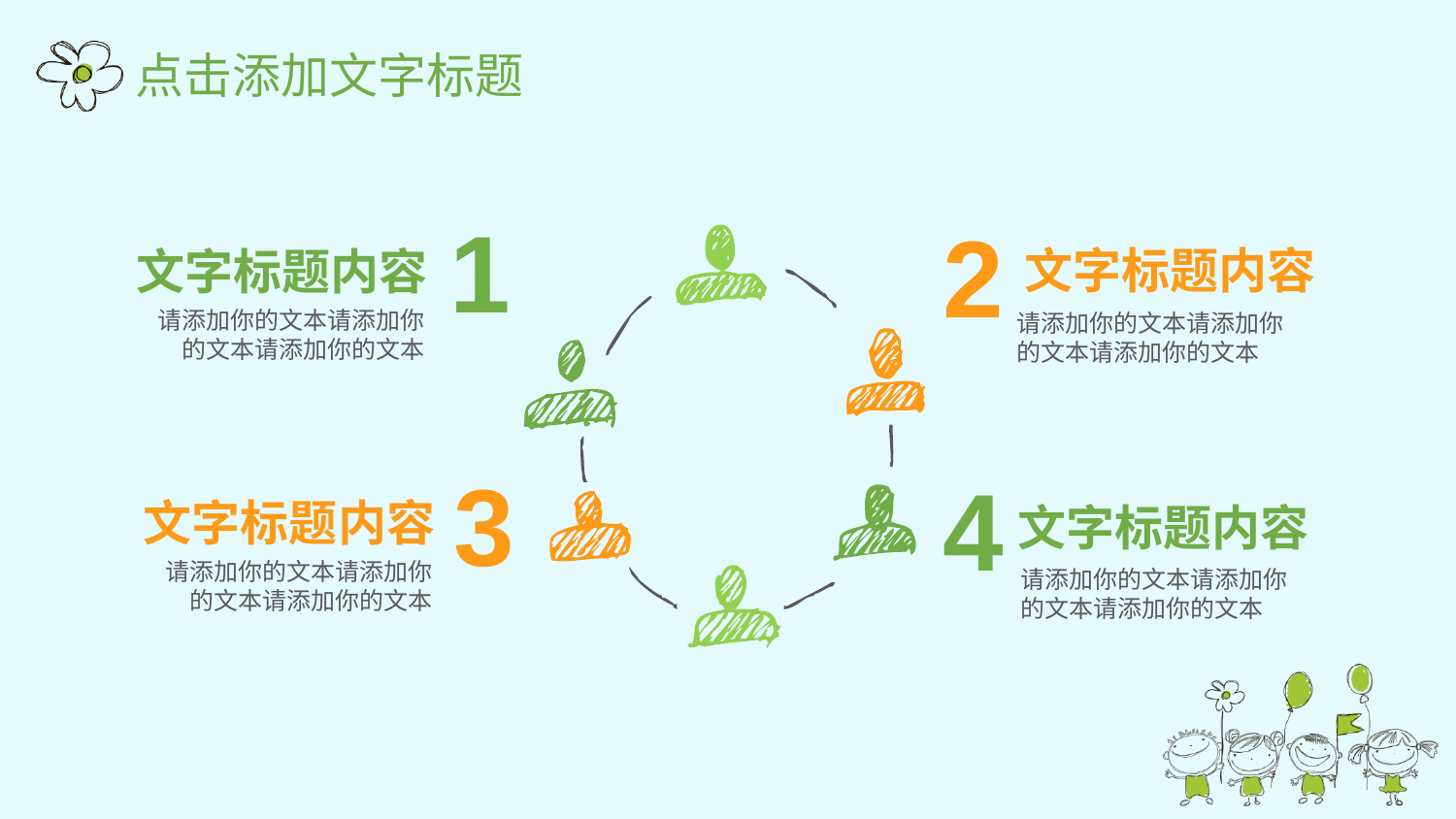

点击添加文字标题
1
2

文字标题内容
文字标题内容
请添加你的文本请添加你的文本请添加你的文本

请添加你的文本请添加你的文本请添加你的文本

3
4
文字标题内容
文字标题内容
请添加你的文本请添加你的文本请添加你的文本

请添加你的文本请添加你的文本请添加你的文本